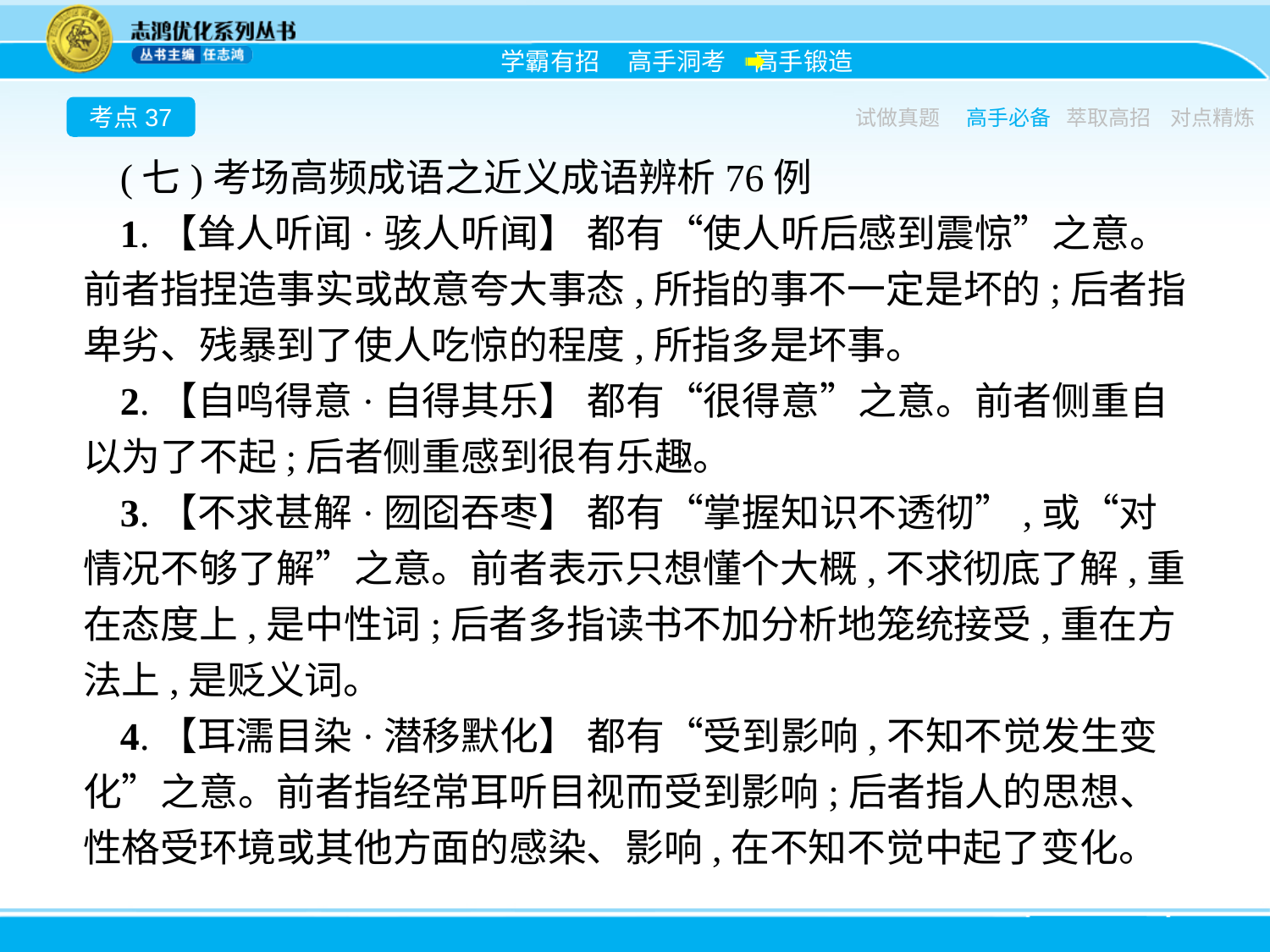

考点37
试做真题
高手必备
萃取高招
对点精炼
(七)考场高频成语之近义成语辨析76例
1.【耸人听闻·骇人听闻】 都有“使人听后感到震惊”之意。前者指捏造事实或故意夸大事态,所指的事不一定是坏的;后者指卑劣、残暴到了使人吃惊的程度,所指多是坏事。
2.【自鸣得意·自得其乐】 都有“很得意”之意。前者侧重自以为了不起;后者侧重感到很有乐趣。
3.【不求甚解·囫囵吞枣】 都有“掌握知识不透彻”,或“对情况不够了解”之意。前者表示只想懂个大概,不求彻底了解,重在态度上,是中性词;后者多指读书不加分析地笼统接受,重在方法上,是贬义词。
4.【耳濡目染·潜移默化】 都有“受到影响,不知不觉发生变化”之意。前者指经常耳听目视而受到影响;后者指人的思想、性格受环境或其他方面的感染、影响,在不知不觉中起了变化。